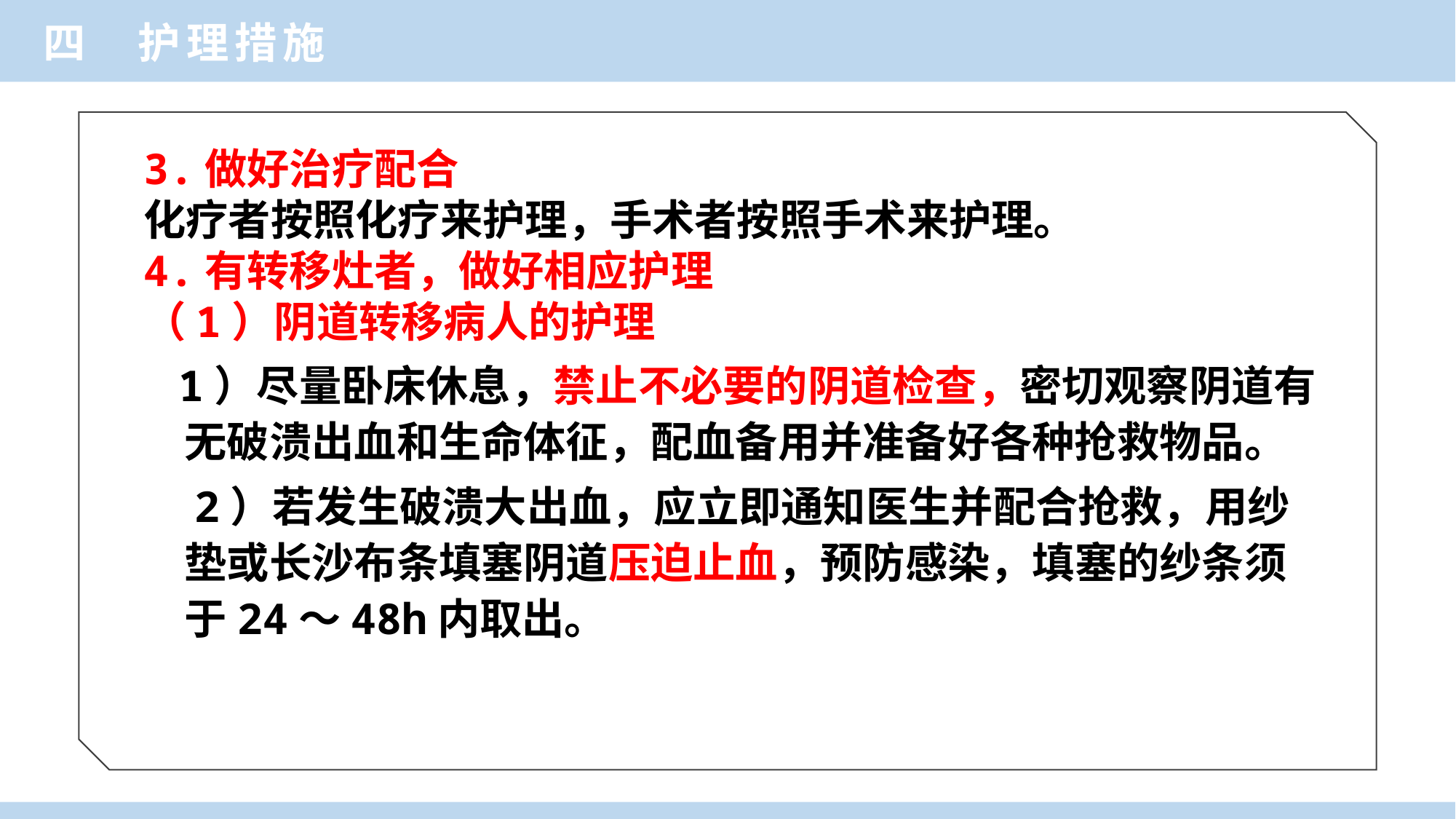

四   护理措施

3.做好治疗配合
化疗者按照化疗来护理，手术者按照手术来护理。
4.有转移灶者，做好相应护理
（1）阴道转移病人的护理
  1）尽量卧床休息，禁止不必要的阴道检查，密切观察阴道有无破溃出血和生命体征，配血备用并准备好各种抢救物品。
  2）若发生破溃大出血，应立即通知医生并配合抢救，用纱垫或长沙布条填塞阴道压迫止血，预防感染，填塞的纱条须于24～48h内取出。